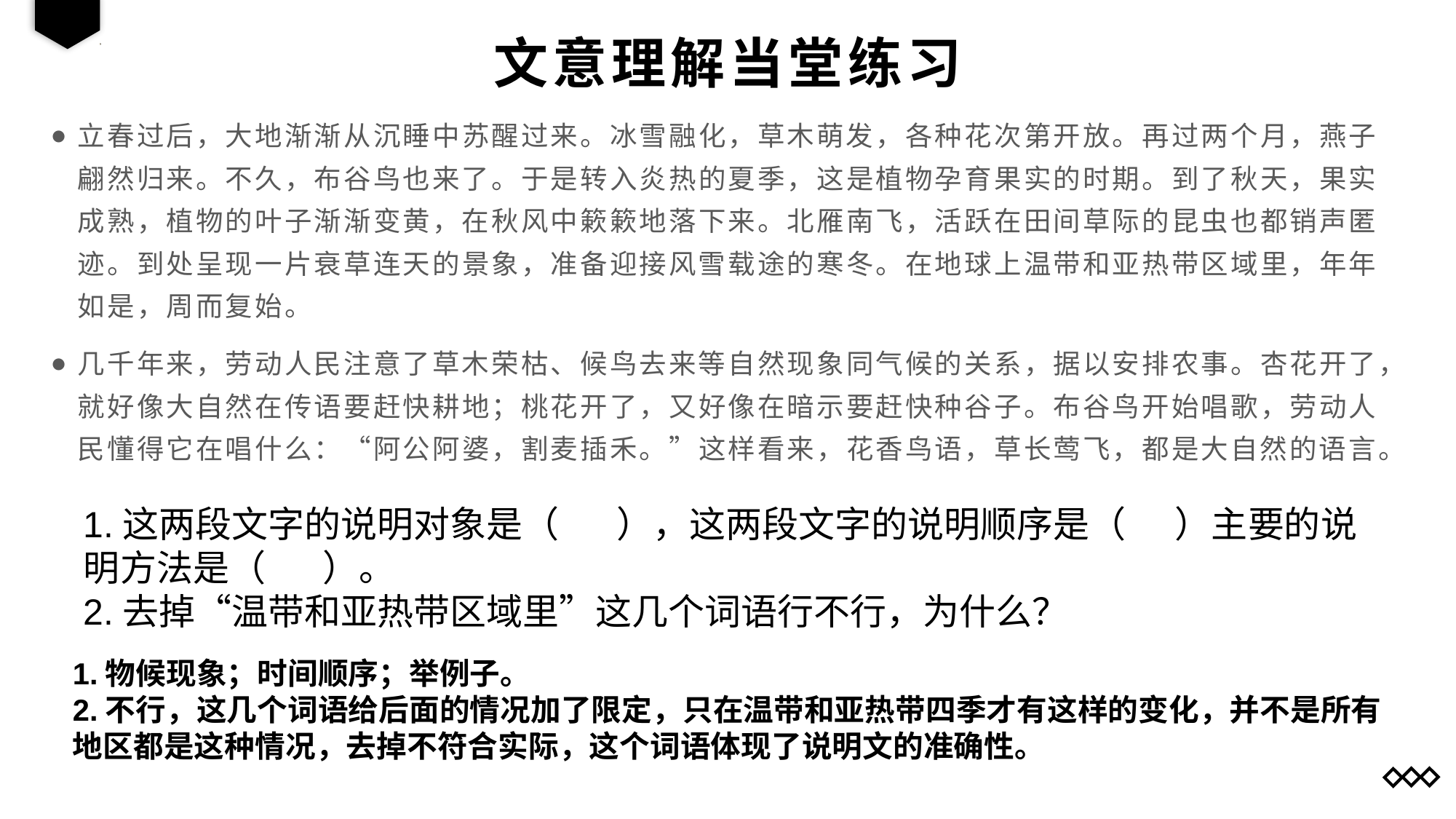

文意理解当堂练习
立春过后，大地渐渐从沉睡中苏醒过来。冰雪融化，草木萌发，各种花次第开放。再过两个月，燕子翩然归来。不久，布谷鸟也来了。于是转入炎热的夏季，这是植物孕育果实的时期。到了秋天，果实成熟，植物的叶子渐渐变黄，在秋风中簌簌地落下来。北雁南飞，活跃在田间草际的昆虫也都销声匿迹。到处呈现一片衰草连天的景象，准备迎接风雪载途的寒冬。在地球上温带和亚热带区域里，年年如是，周而复始。
几千年来，劳动人民注意了草木荣枯、候鸟去来等自然现象同气候的关系，据以安排农事。杏花开了，就好像大自然在传语要赶快耕地；桃花开了，又好像在暗示要赶快种谷子。布谷鸟开始唱歌，劳动人民懂得它在唱什么：“阿公阿婆，割麦插禾。”这样看来，花香鸟语，草长莺飞，都是大自然的语言。
1.这两段文字的说明对象是（       ），这两段文字的说明顺序是（      ）主要的说明方法是（       ）。
2.去掉“温带和亚热带区域里”这几个词语行不行，为什么？
1.物候现象；时间顺序；举例子。
2.不行，这几个词语给后面的情况加了限定，只在温带和亚热带四季才有这样的变化，并不是所有地区都是这种情况，去掉不符合实际，这个词语体现了说明文的准确性。